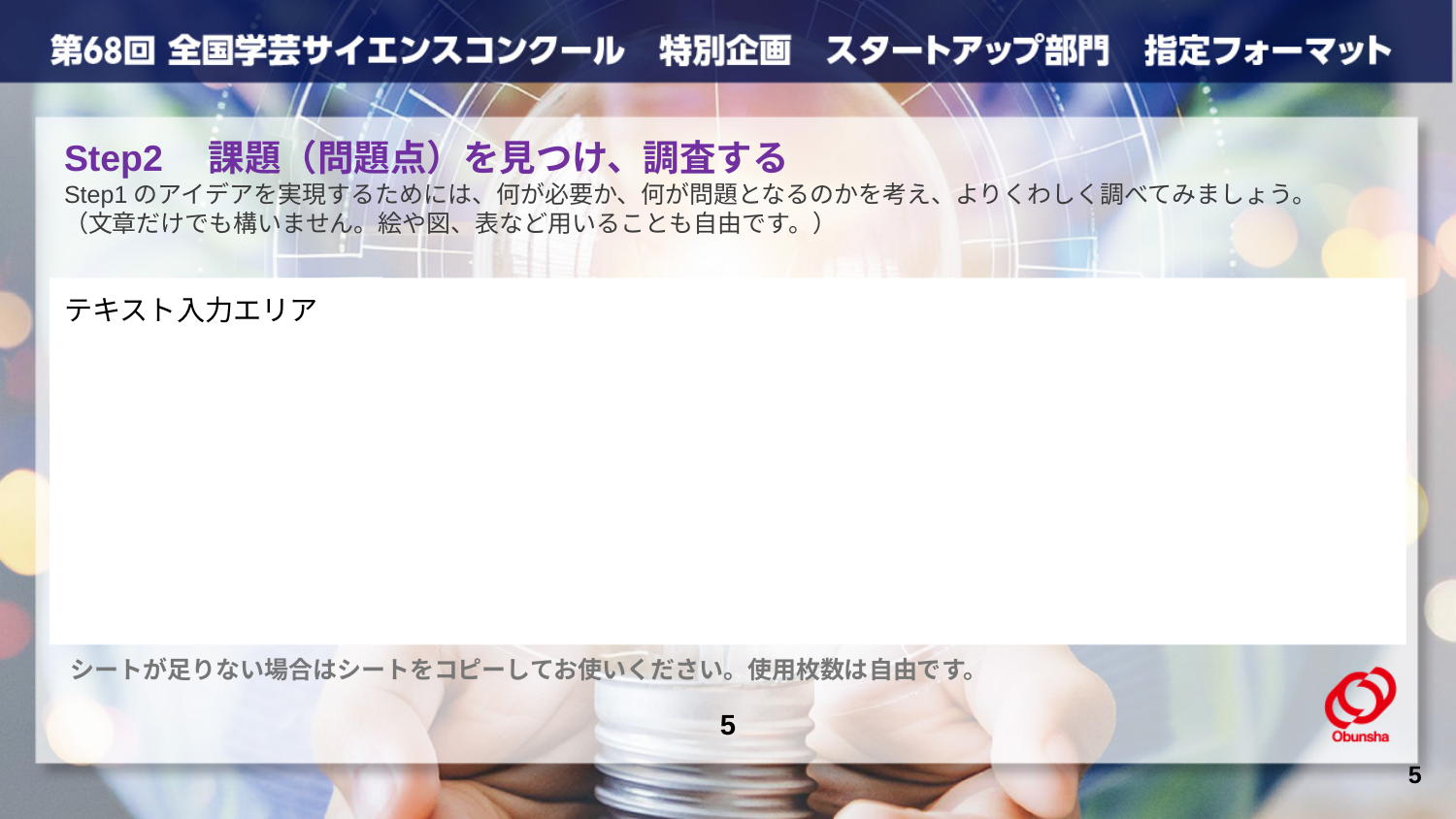

Step2　課題（問題点）を見つけ、調査する
Step1のアイデアを実現するためには、何が必要か、何が問題となるのかを考え、よりくわしく調べてみましょう。
（文章だけでも構いません。絵や図、表など用いることも自由です。）
テキスト入力エリア
シートが足りない場合はシートをコピーしてお使いください。使用枚数は自由です。
5